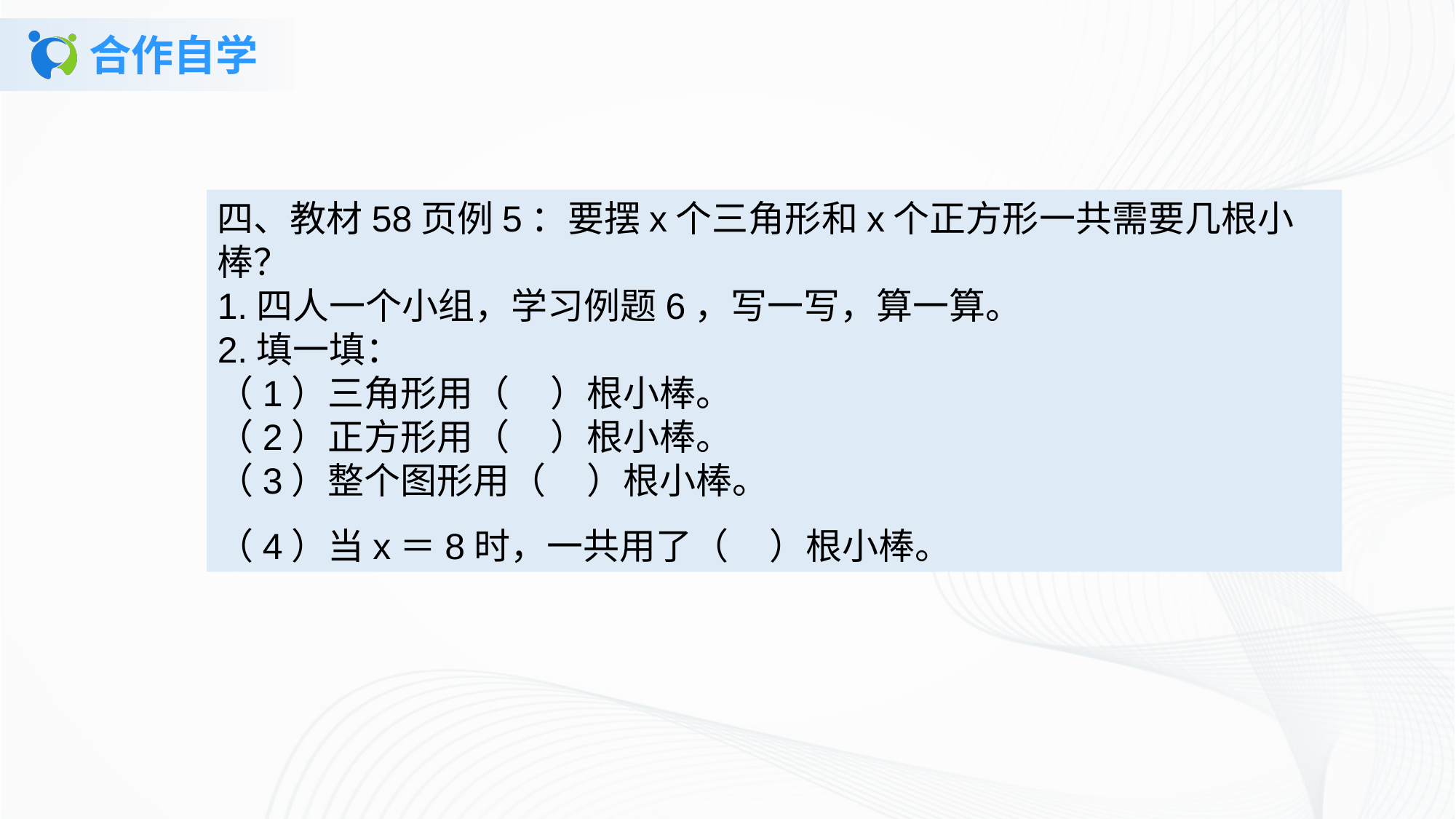

# 合作自学
四、教材58页例5：要摆x个三角形和x个正方形一共需要几根小棒？1.四人一个小组，学习例题6，写一写，算一算。2.填一填：（1）三角形用（     ）根小棒。（2）正方形用（     ）根小棒。（3）整个图形用（     ）根小棒。（4）当x＝8时，一共用了（     ）根小棒。